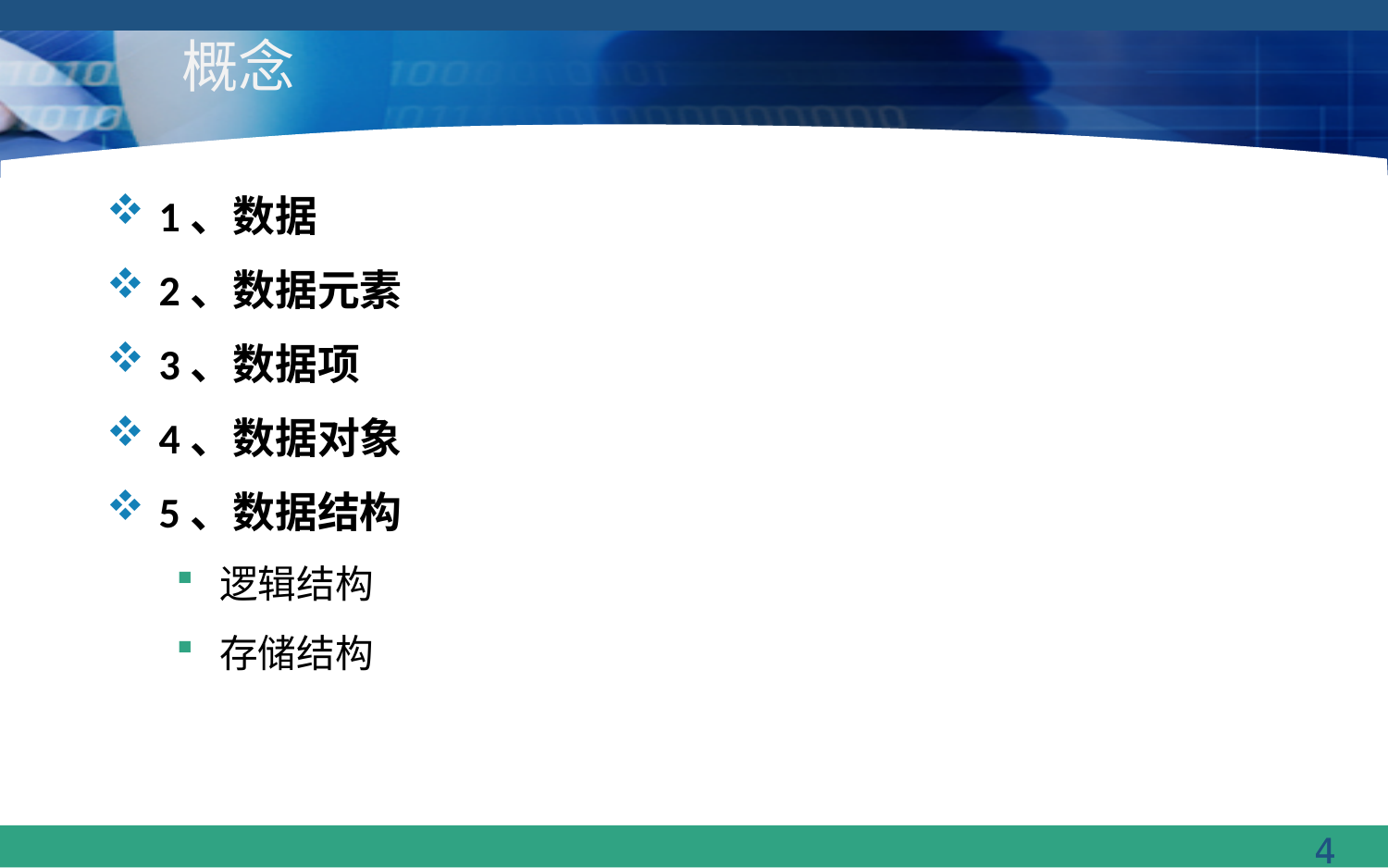

# 概念
1、数据
2、数据元素
3、数据项
4、数据对象
5、数据结构
逻辑结构
存储结构